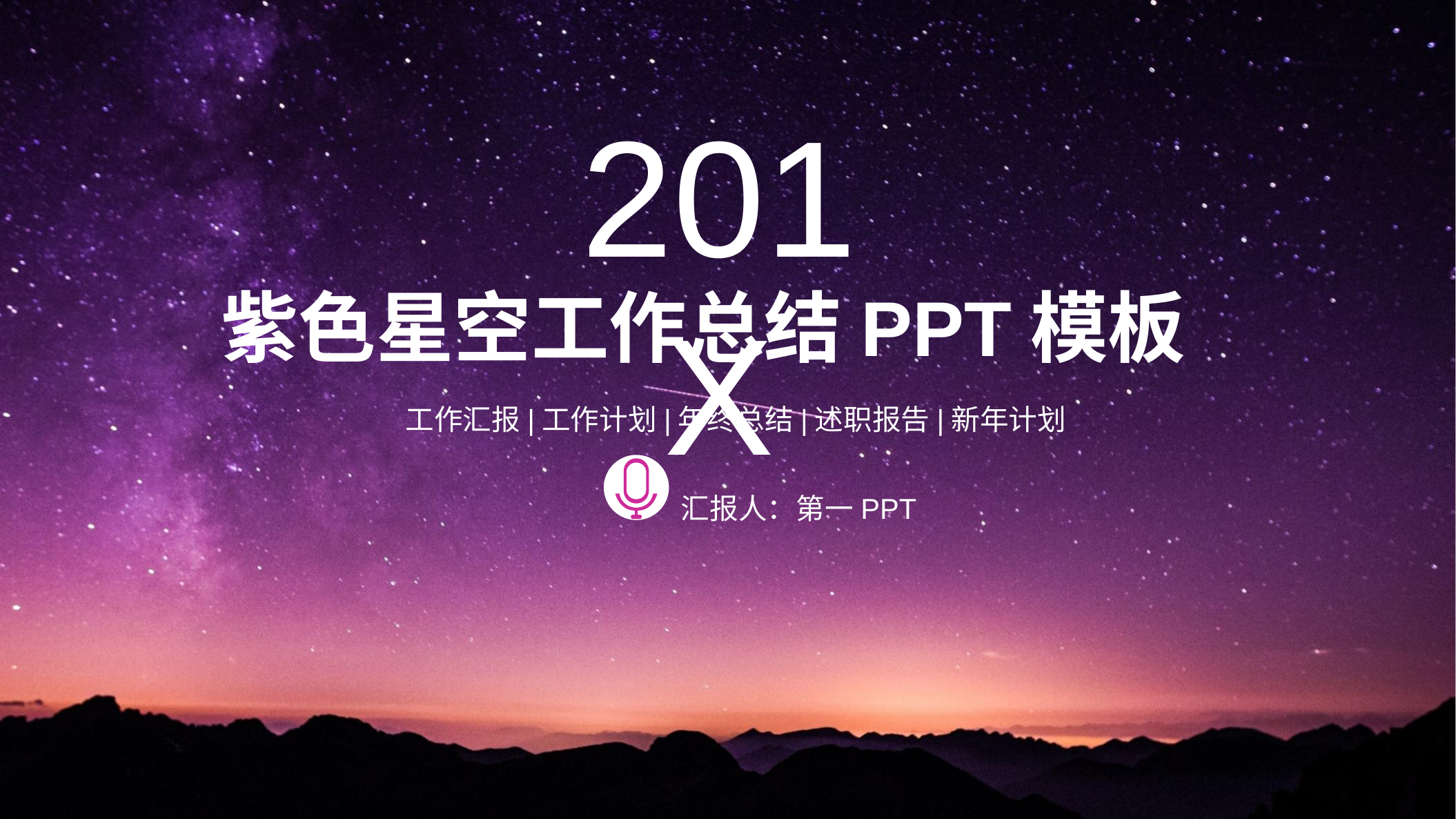

201X
紫色星空工作总结PPT模板
工作汇报|工作计划|年终总结|述职报告|新年计划
汇报人：第一PPT